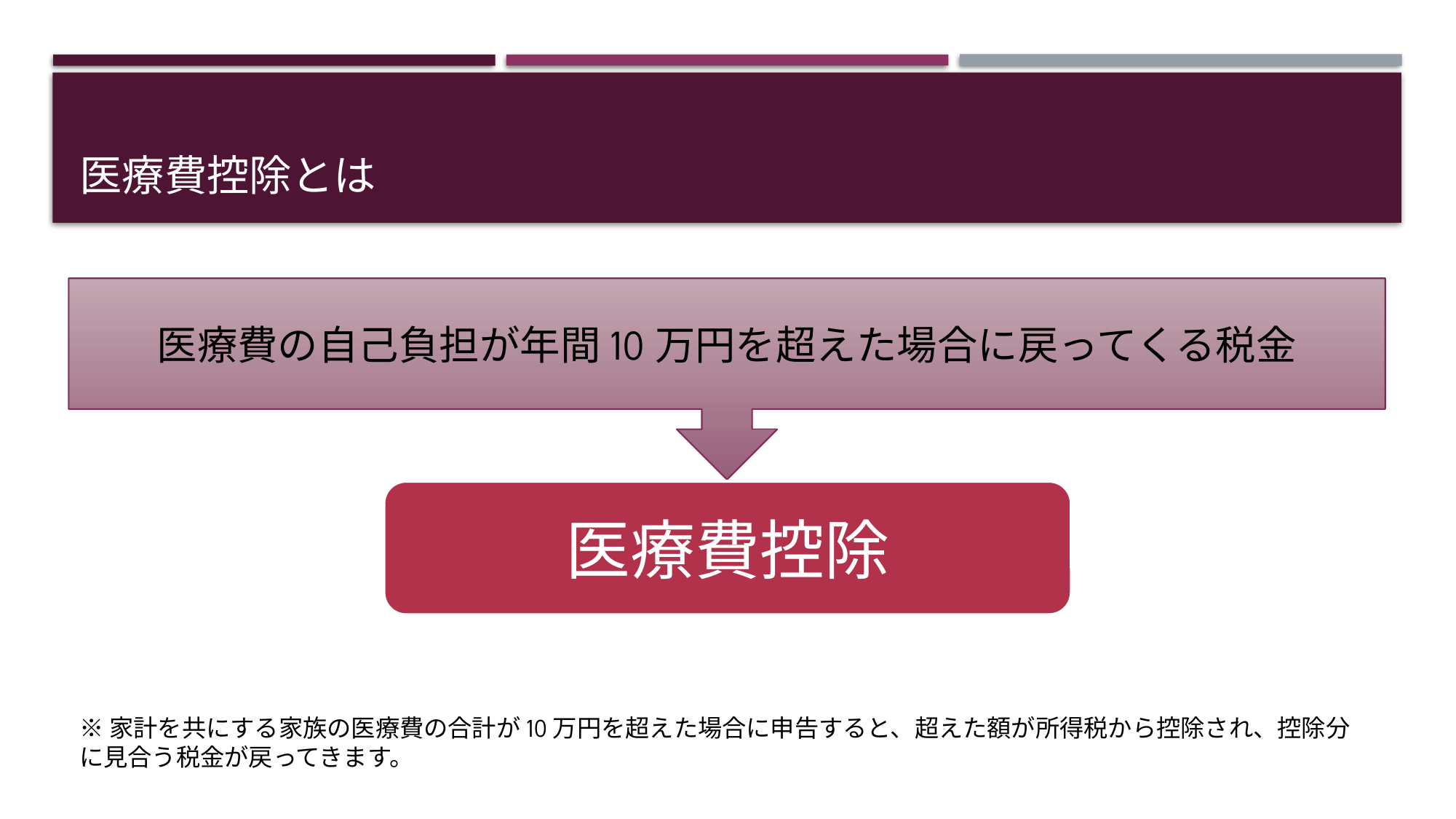

# 医療費控除とは
医療費の自己負担が年間10万円を超えた場合に戻ってくる税金
医療費控除
※家計を共にする家族の医療費の合計が10万円を超えた場合に申告すると、超えた額が所得税から控除され、控除分に見合う税金が戻ってきます。